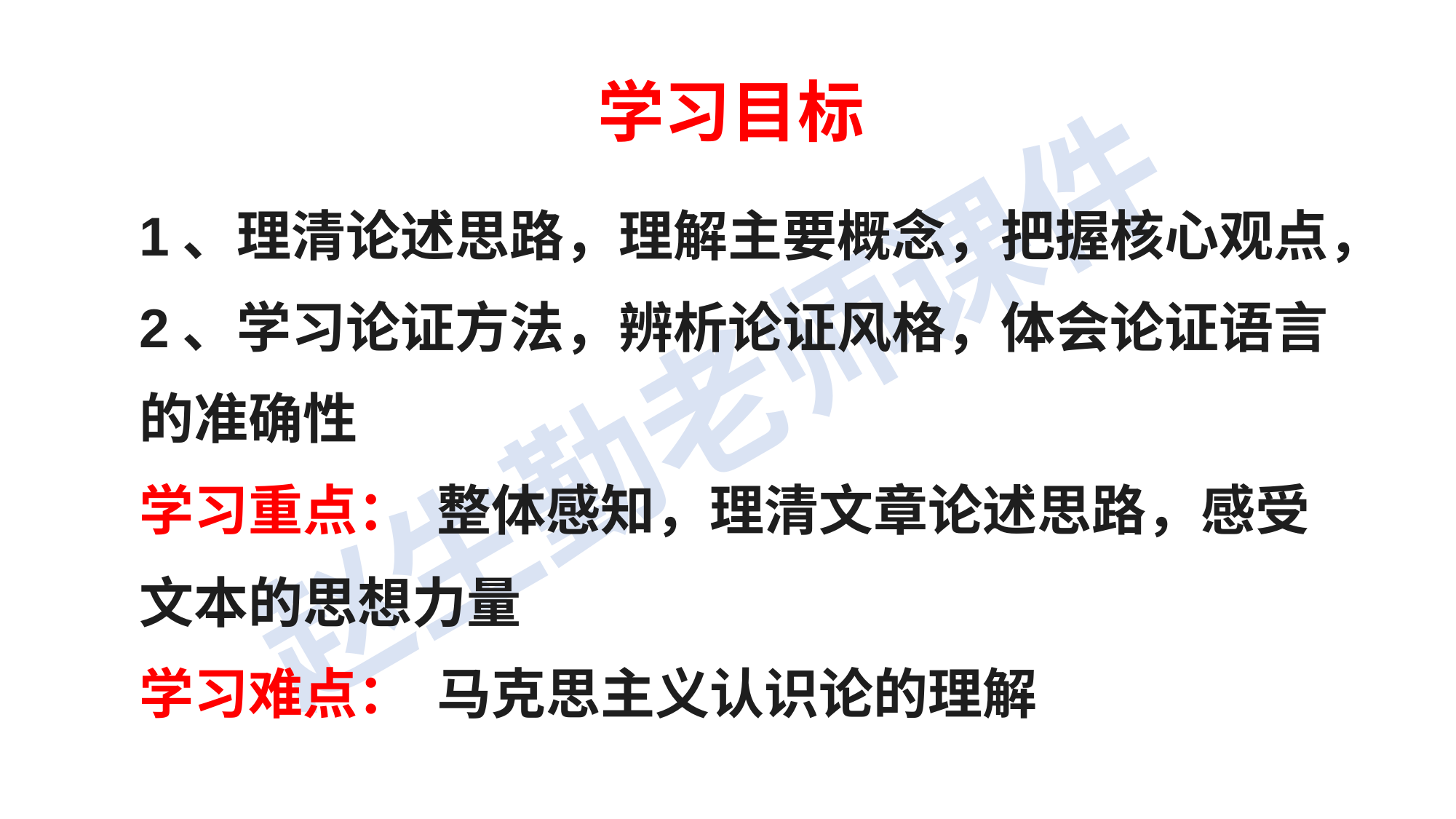

学习目标
1、理清论述思路，理解主要概念，把握核心观点，
2、学习论证方法，辨析论证风格，体会论证语言的准确性
学习重点：  整体感知，理清文章论述思路，感受文本的思想力量
学习难点：  马克思主义认识论的理解